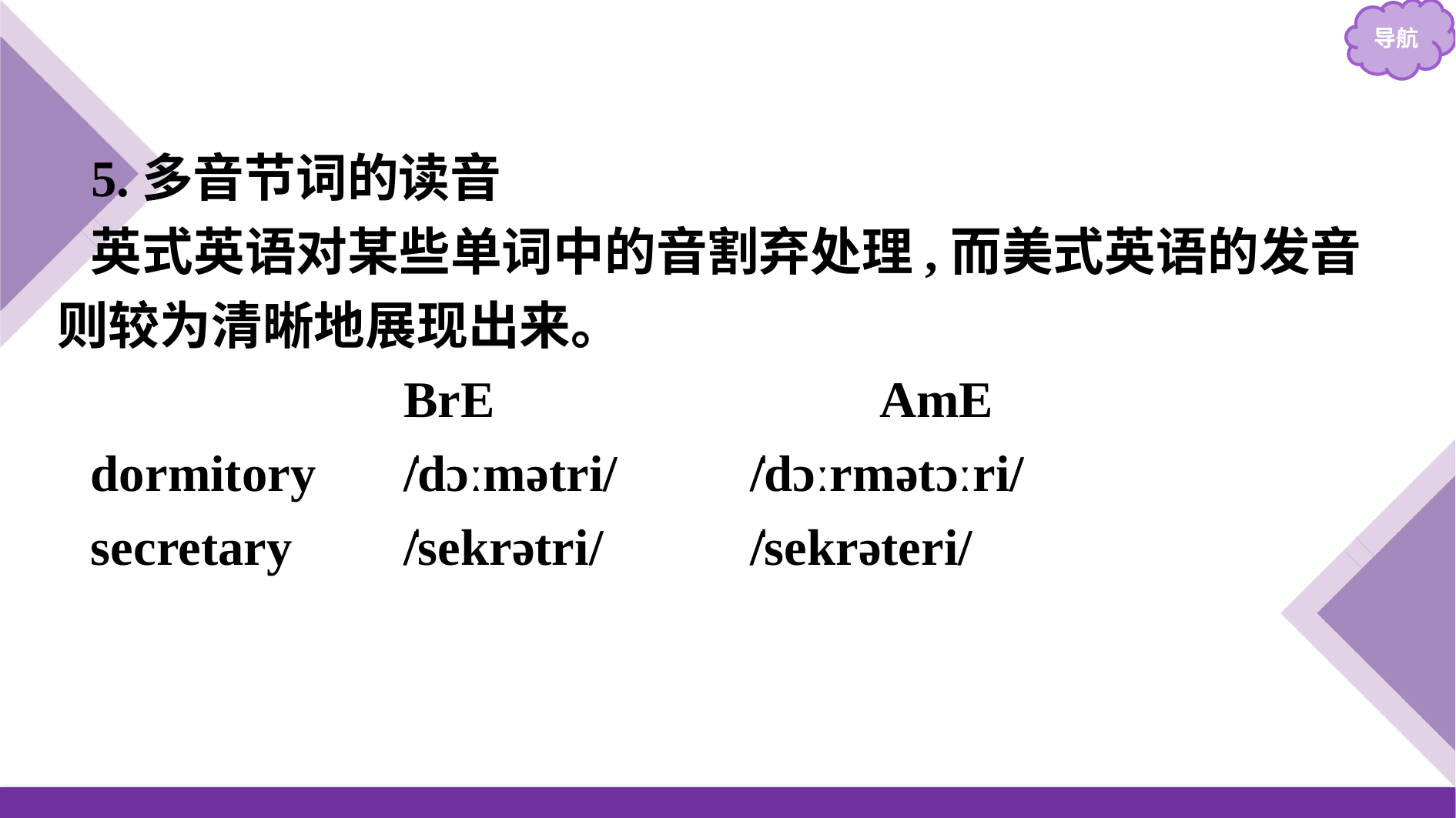

5.多音节词的读音
英式英语对某些单词中的音割弃处理,而美式英语的发音则较为清晰地展现出来。
　　　　	BrE　　　　　　　AmE
dormitory	/̍dɔːmətri/		/̍dɔːrmətɔːri/
secretary	/̍sekrətri/		/̍sekrəteri/